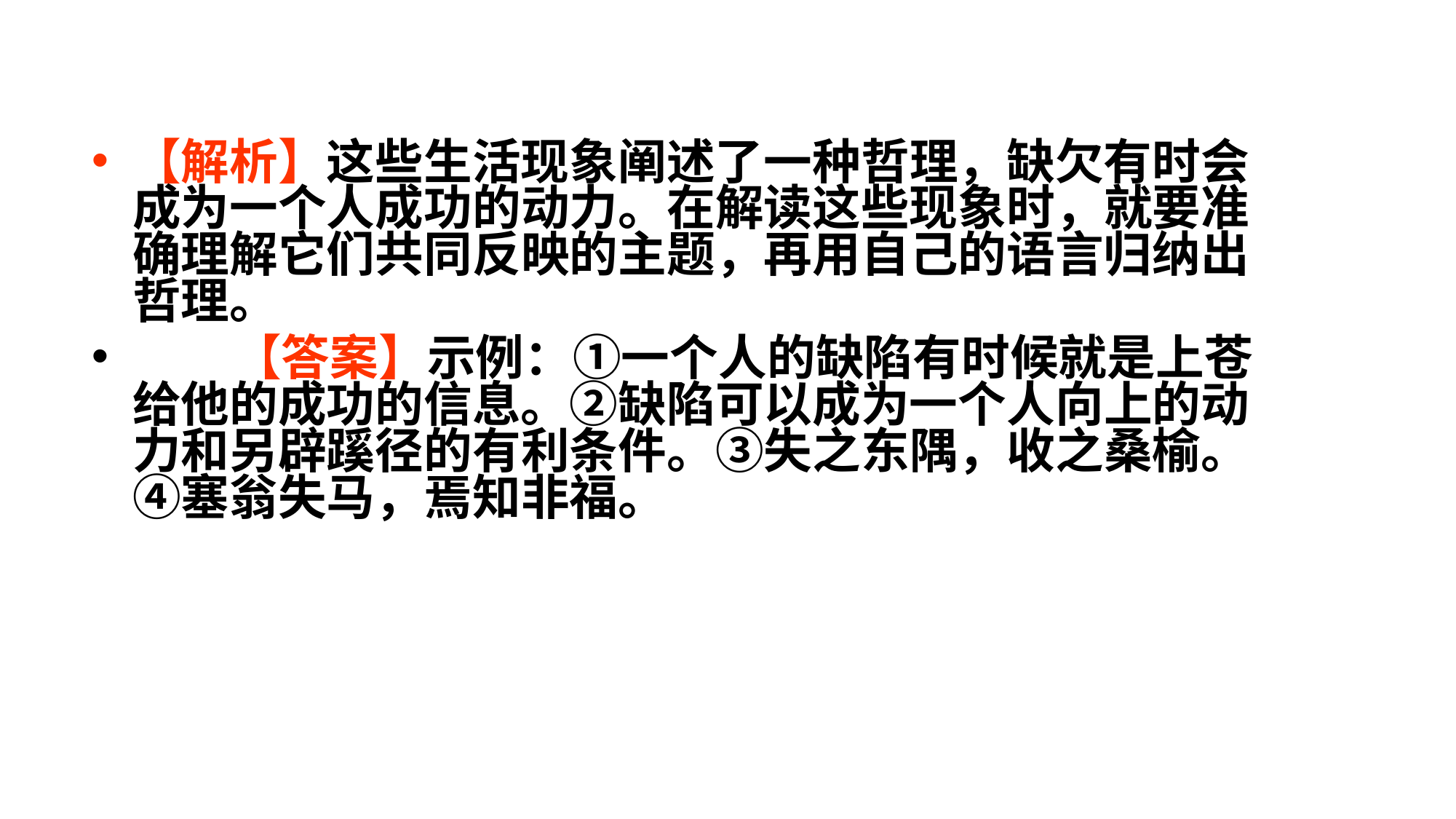

【解析】这些生活现象阐述了一种哲理，缺欠有时会成为一个人成功的动力。在解读这些现象时，就要准确理解它们共同反映的主题，再用自己的语言归纳出哲理。
        【答案】示例：①一个人的缺陷有时候就是上苍给他的成功的信息。②缺陷可以成为一个人向上的动力和另辟蹊径的有利条件。③失之东隅，收之桑榆。④塞翁失马，焉知非福。